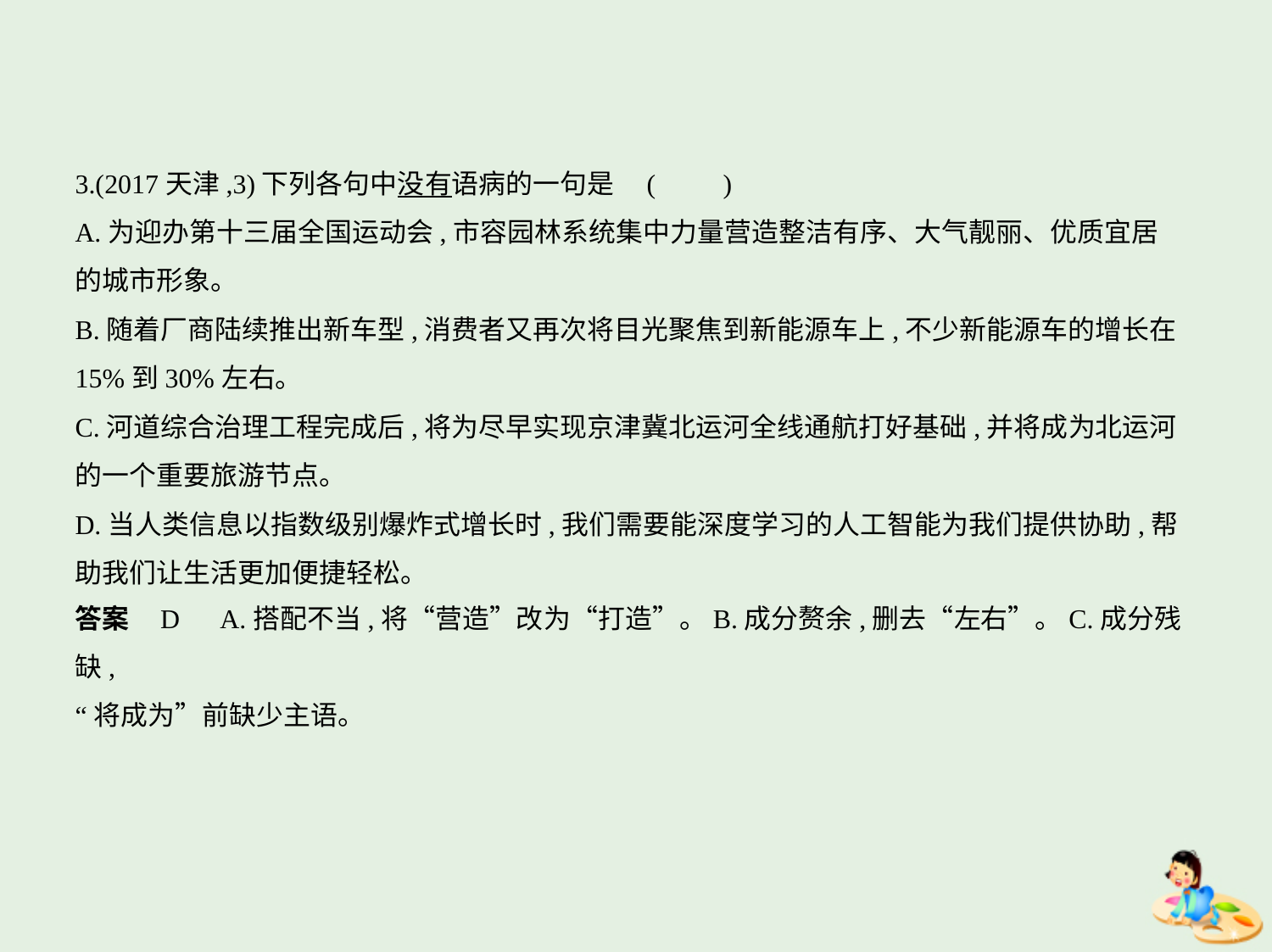

3.(2017天津,3)下列各句中没有语病的一句是 (　　)
A.为迎办第十三届全国运动会,市容园林系统集中力量营造整洁有序、大气靓丽、优质宜居
的城市形象。
B.随着厂商陆续推出新车型,消费者又再次将目光聚焦到新能源车上,不少新能源车的增长在
15%到30%左右。
C.河道综合治理工程完成后,将为尽早实现京津冀北运河全线通航打好基础,并将成为北运河
的一个重要旅游节点。
D.当人类信息以指数级别爆炸式增长时,我们需要能深度学习的人工智能为我们提供协助,帮
助我们让生活更加便捷轻松。
答案    D　A.搭配不当,将“营造”改为“打造”。B.成分赘余,删去“左右”。C.成分残缺,
“将成为”前缺少主语。